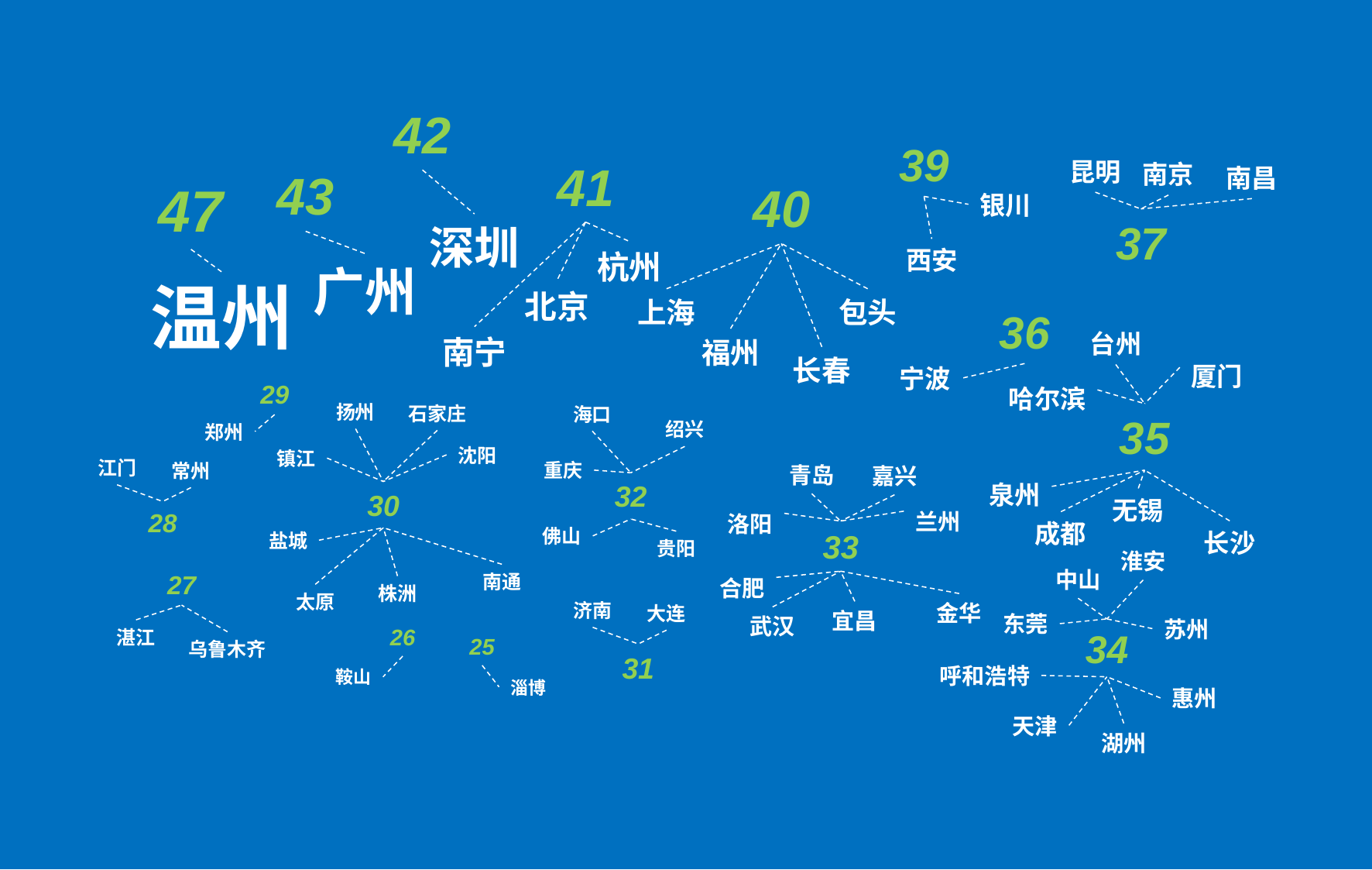

42
深圳
39
银川
西安
昆明
南京
南昌
37
41
杭州
北京
南宁
43
广州
47
温州
40
上海
包头
福州
长春
36
宁波
台州
厦门
哈尔滨
35
无锡
成都
长沙
泉州
扬州
石家庄
沈阳
镇江
30
盐城
南通
株洲
太原
海口
绍兴
重庆
32
佛山
贵阳
29
郑州
江门
常州
28
青岛
嘉兴
兰州
洛阳
33
合肥
金华
宜昌
武汉
淮安
中山
东莞
苏州
34
呼和浩特
惠州
天津
湖州
27
湛江
乌鲁木齐
济南
大连
31
26
鞍山
25
淄博